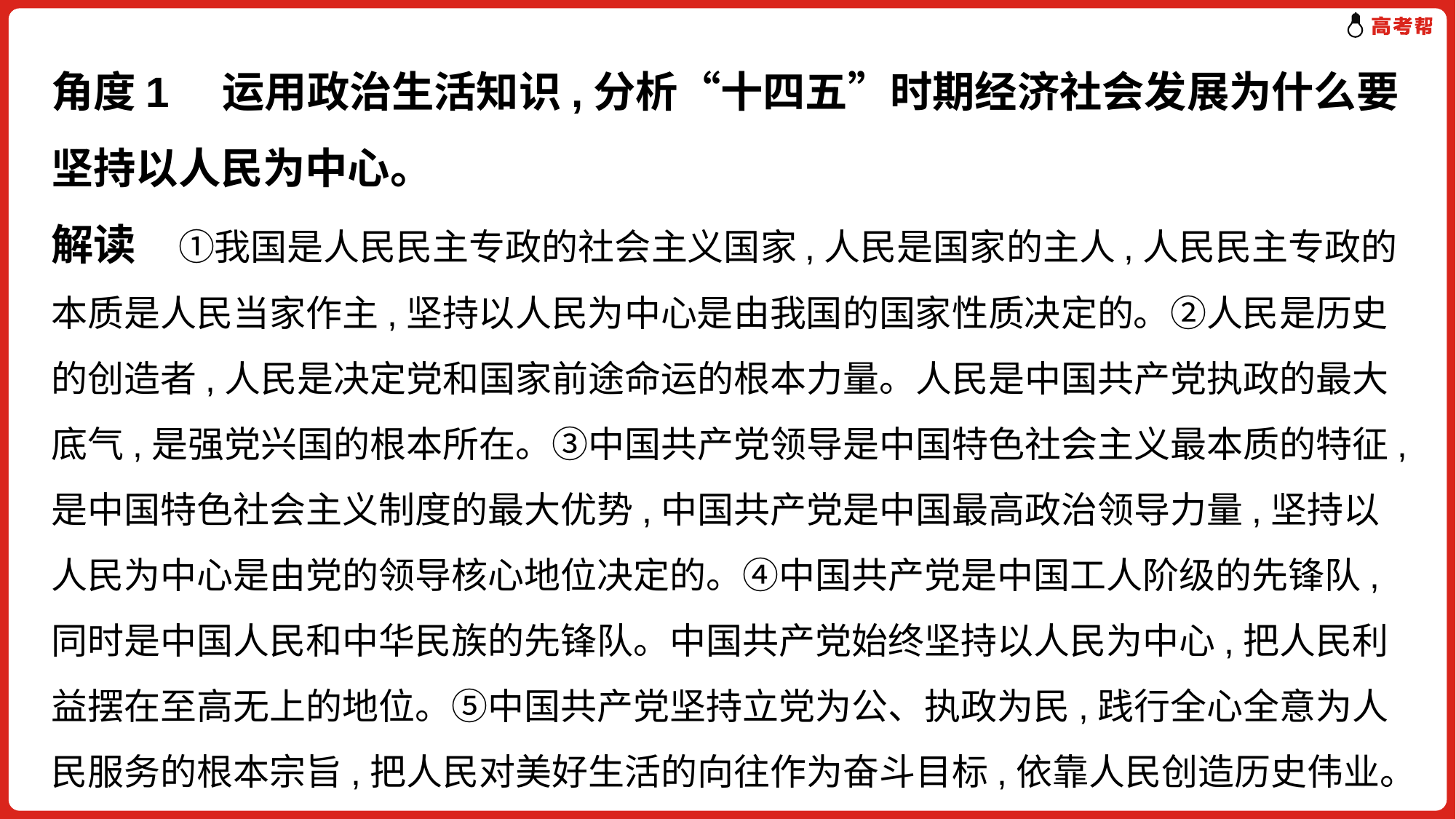

# 角度1　运用政治生活知识,分析“十四五”时期经济社会发展为什么要坚持以人民为中心。 解读　①我国是人民民主专政的社会主义国家,人民是国家的主人,人民民主专政的本质是人民当家作主,坚持以人民为中心是由我国的国家性质决定的。②人民是历史的创造者,人民是决定党和国家前途命运的根本力量。人民是中国共产党执政的最大底气,是强党兴国的根本所在。③中国共产党领导是中国特色社会主义最本质的特征,是中国特色社会主义制度的最大优势,中国共产党是中国最高政治领导力量,坚持以人民为中心是由党的领导核心地位决定的。④中国共产党是中国工人阶级的先锋队,同时是中国人民和中华民族的先锋队。中国共产党始终坚持以人民为中心,把人民利益摆在至高无上的地位。⑤中国共产党坚持立党为公、执政为民,践行全心全意为人民服务的根本宗旨,把人民对美好生活的向往作为奋斗目标,依靠人民创造历史伟业。